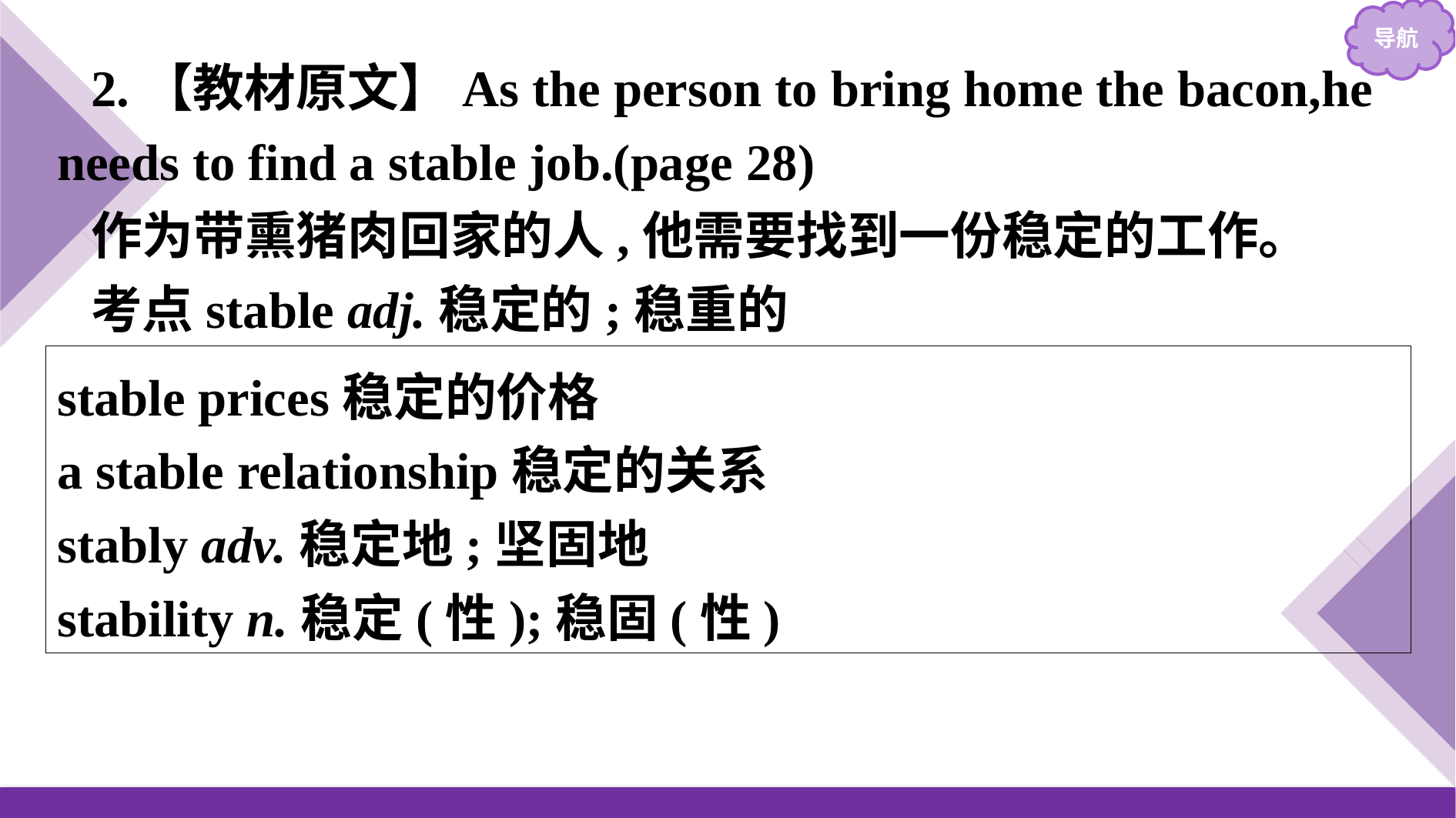

2.【教材原文】As the person to bring home the bacon,he needs to find a stable job.(page 28)
作为带熏猪肉回家的人,他需要找到一份稳定的工作。
考点stable adj.稳定的;稳重的
stable prices稳定的价格
a stable relationship稳定的关系
stably adv.稳定地;坚固地
stability n.稳定(性);稳固(性)